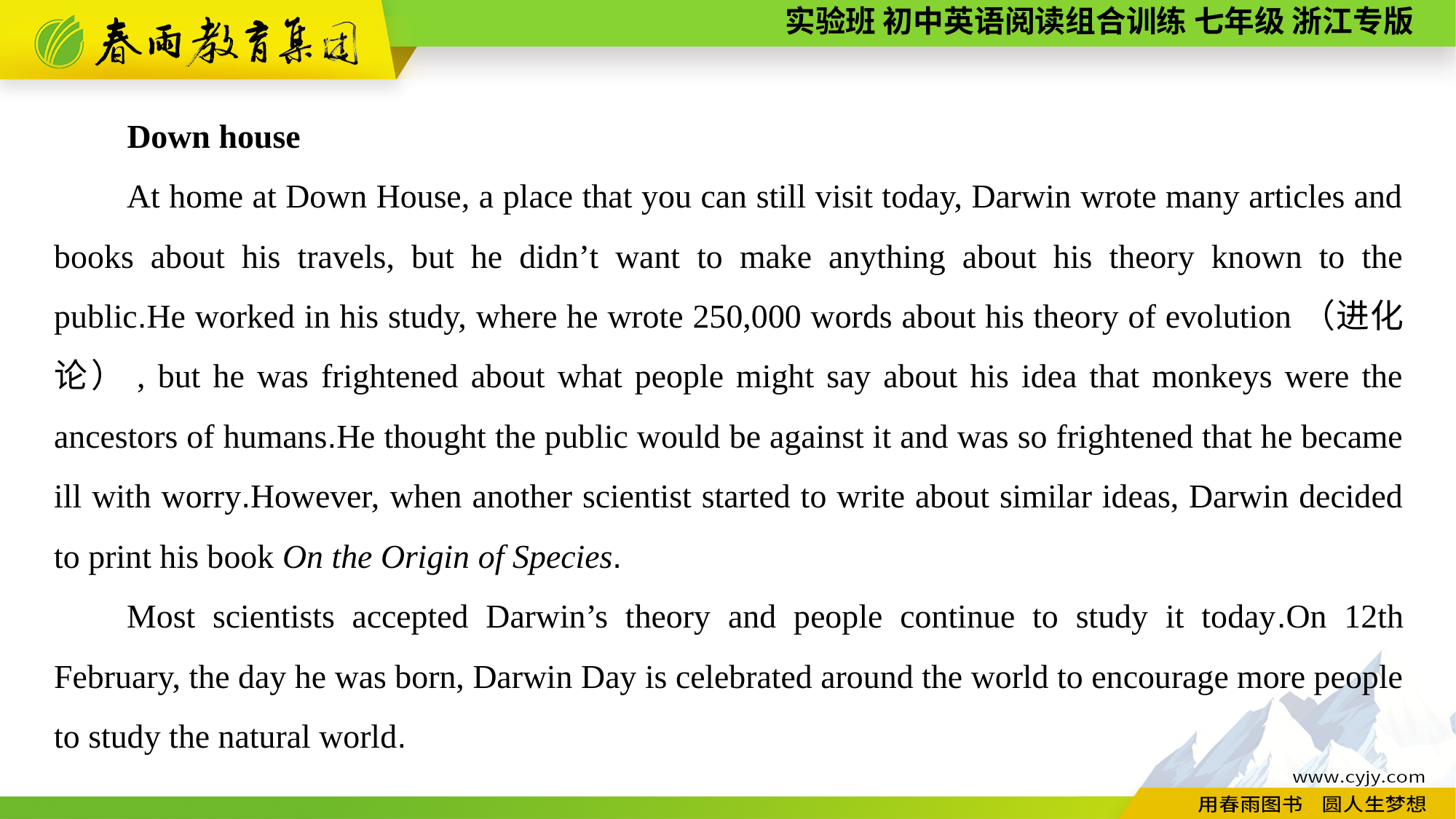

Down house
At home at Down House, a place that you can still visit today, Darwin wrote many articles and books about his travels, but he didn’t want to make anything about his theory known to the public.He worked in his study, where he wrote 250,000 words about his theory of evolution（进化论）, but he was frightened about what people might say about his idea that monkeys were the ancestors of humans.He thought the public would be against it and was so frightened that he became ill with worry.However, when another scientist started to write about similar ideas, Darwin decided to print his book On the Origin of Species.
Most scientists accepted Darwin’s theory and people continue to study it today.On 12th February, the day he was born, Darwin Day is celebrated around the world to encourage more people to study the natural world.